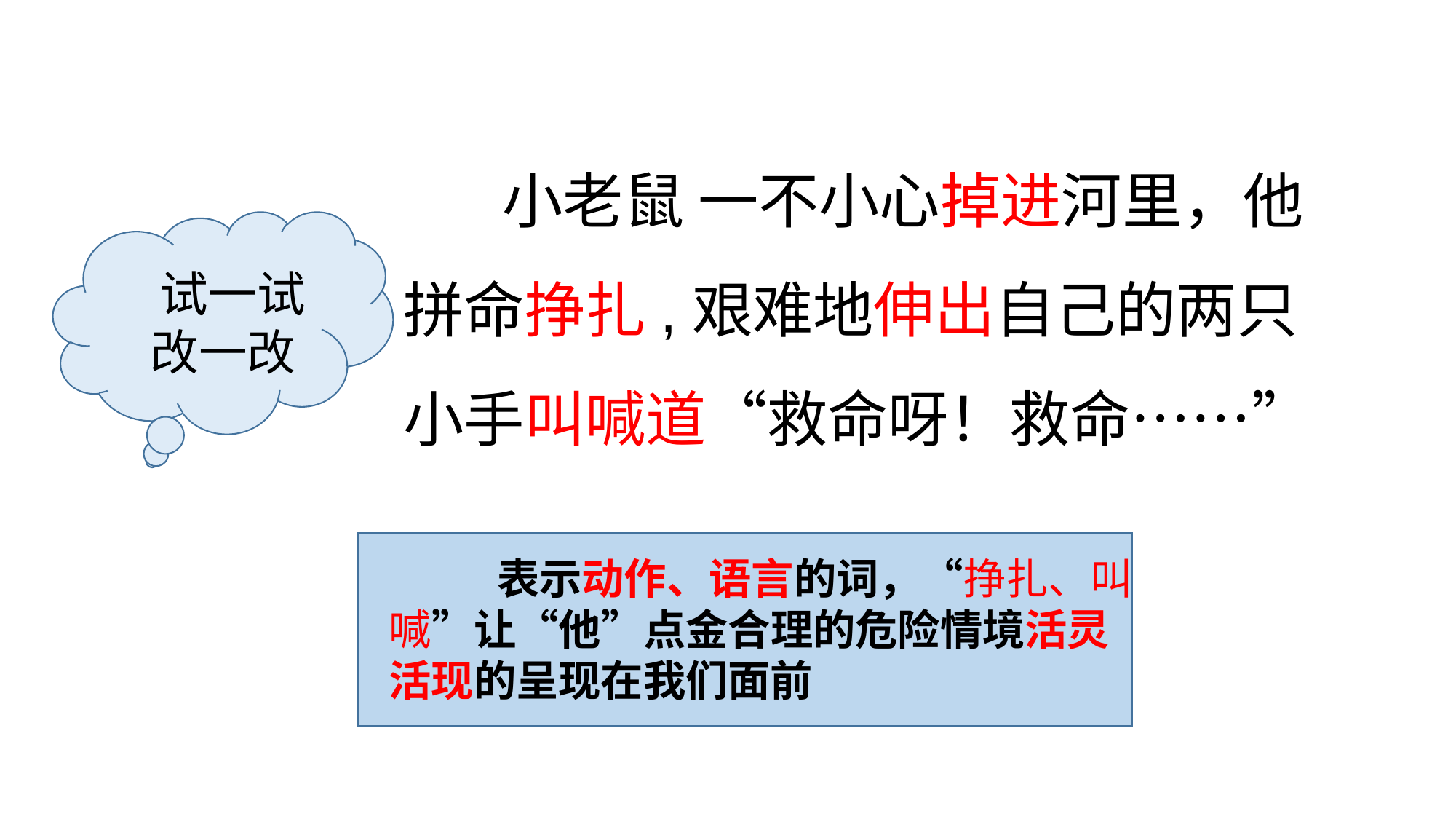

小老鼠 一不小心掉进河里，他拼命挣扎,艰难地伸出自己的两只小手叫喊道“救命呀！救命……”

 试一试
改一改

           表示动作、语言的词，“挣扎、叫喊”让“他”点金合理的危险情境活灵活现的呈现在我们面前